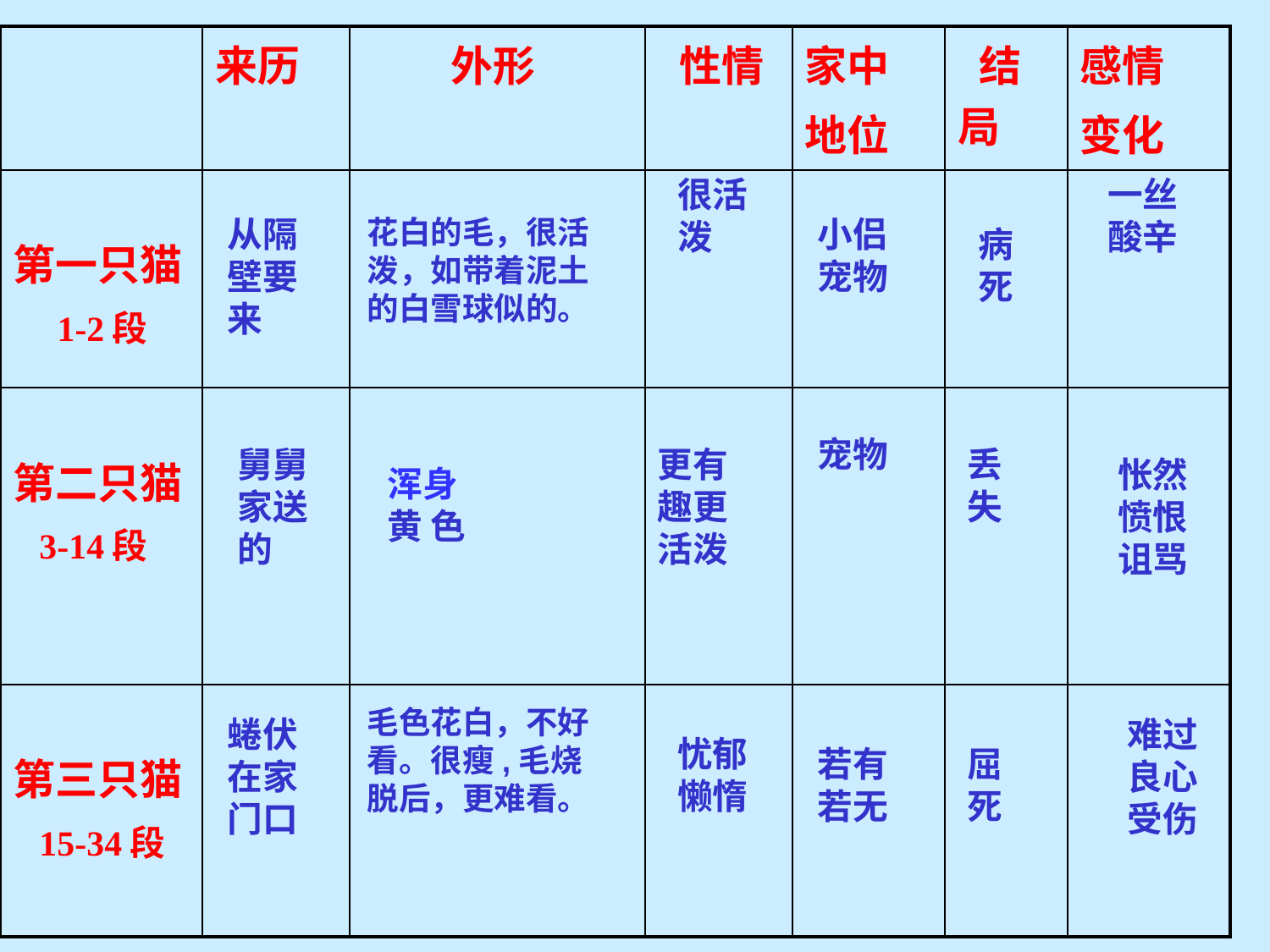

|  | 来历 | 外形 | 性情 | 家中 地位 | 结局 | 感情 变化 |
| --- | --- | --- | --- | --- | --- | --- |
| 第一只猫 1-2段 |  |  |  |  |  |  |
| 第二只猫 3-14段 |  |  |  |  |  |  |
| 第三只猫 15-34段 |  |  |  |  |  |  |
很活泼
一丝
酸辛
从隔壁要来
花白的毛，很活泼，如带着泥土的白雪球似的。

小侣宠物
病
死

宠物
舅舅家送的
更有趣更活泼
丢
失
怅然
愤恨
诅骂

浑身 黄 色

毛色花白，不好看。很瘦,毛烧脱后，更难看。
蜷伏在家门口
难过
良心
受伤
忧郁懒惰
若有若无
屈死